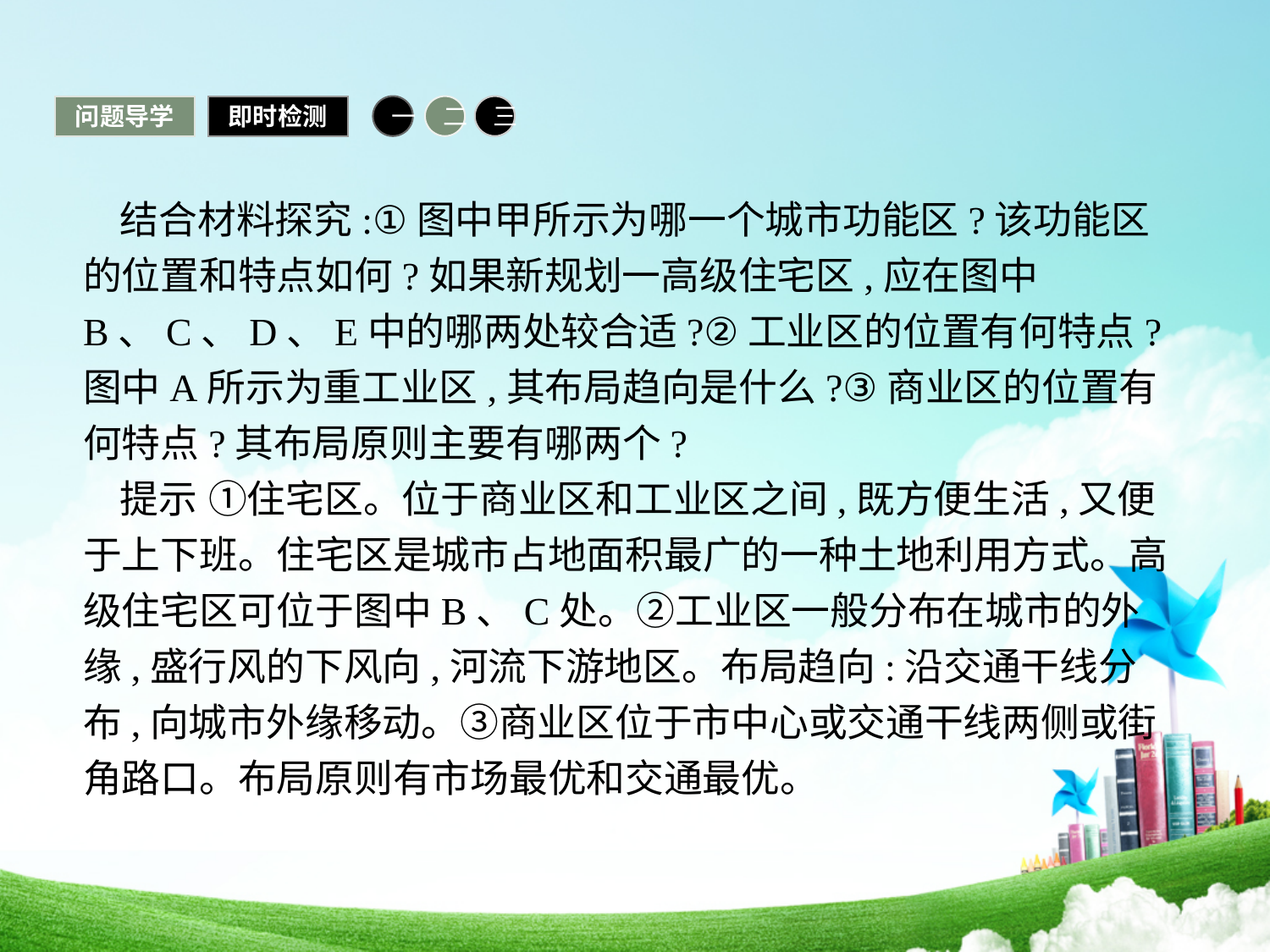

问题导学
即时检测
一
二
三
结合材料探究:①图中甲所示为哪一个城市功能区?该功能区的位置和特点如何?如果新规划一高级住宅区,应在图中B、C、D、E中的哪两处较合适?②工业区的位置有何特点?图中A所示为重工业区,其布局趋向是什么?③商业区的位置有何特点?其布局原则主要有哪两个?
提示 ①住宅区。位于商业区和工业区之间,既方便生活,又便于上下班。住宅区是城市占地面积最广的一种土地利用方式。高级住宅区可位于图中B、C处。②工业区一般分布在城市的外缘,盛行风的下风向,河流下游地区。布局趋向:沿交通干线分布,向城市外缘移动。③商业区位于市中心或交通干线两侧或街角路口。布局原则有市场最优和交通最优。